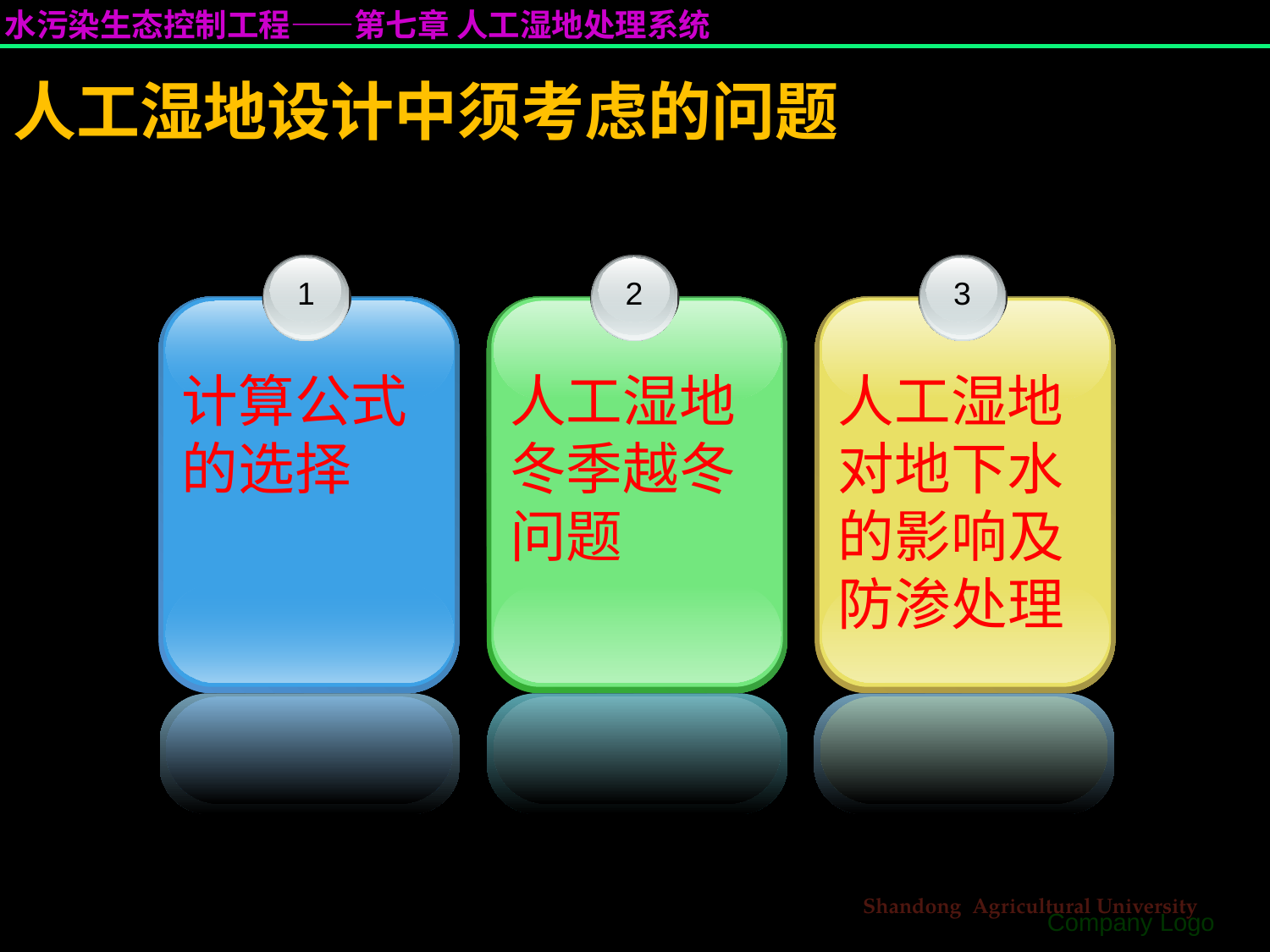

人工湿地设计中须考虑的问题

1

计算公式的选择

2

人工湿地冬季越冬问题

3

人工湿地对地下水的影响及防渗处理

Company Logo